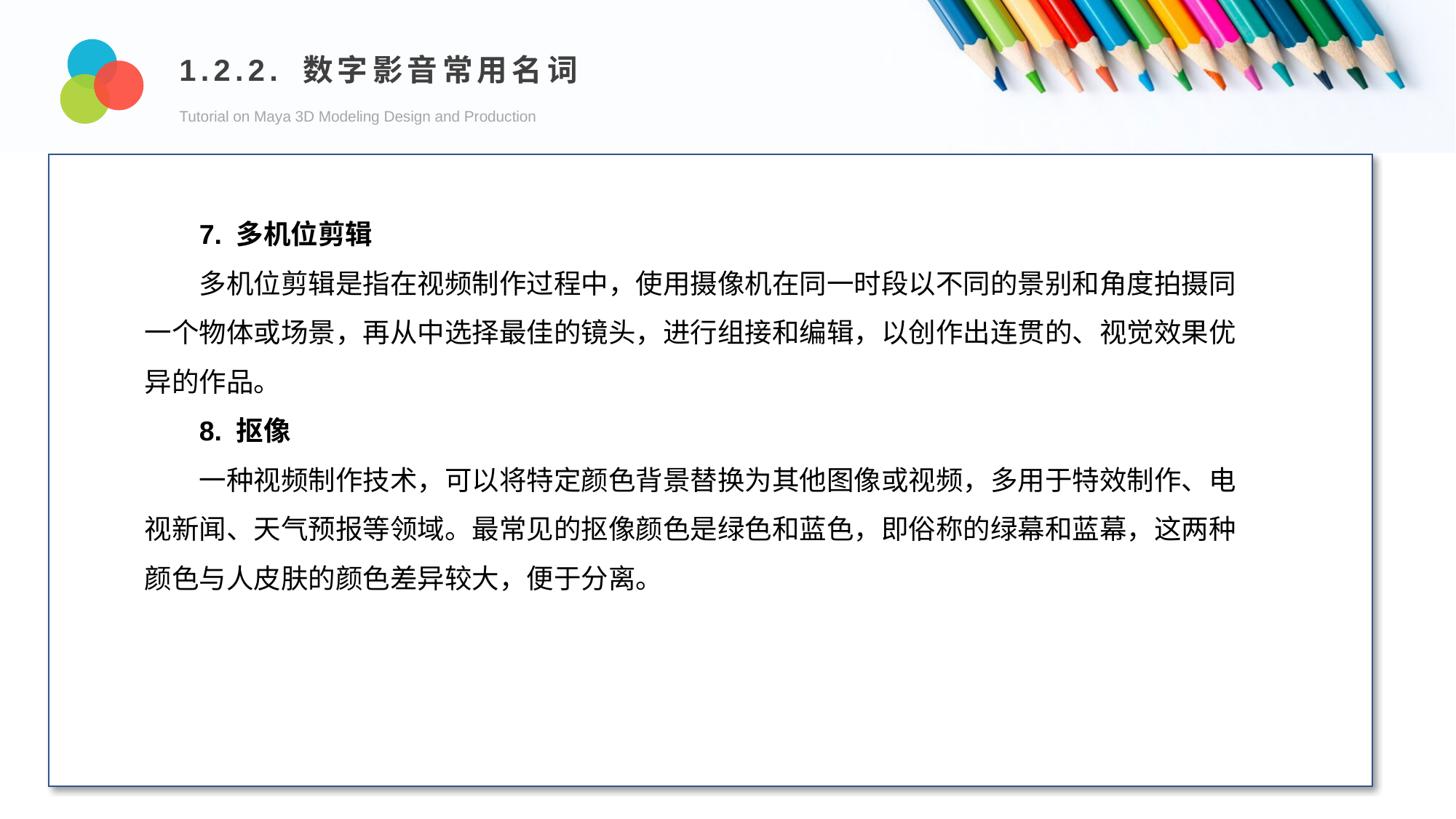

1.2.2. 数字影音常用名词
Tutorial on Maya 3D Modeling Design and Production
Design and Production
7. 多机位剪辑
多机位剪辑是指在视频制作过程中，使用摄像机在同一时段以不同的景别和角度拍摄同一个物体或场景，再从中选择最佳的镜头，进行组接和编辑，以创作出连贯的、视觉效果优异的作品。
8. 抠像
一种视频制作技术，可以将特定颜色背景替换为其他图像或视频，多用于特效制作、电视新闻、天气预报等领域。最常见的抠像颜色是绿色和蓝色，即俗称的绿幕和蓝幕，这两种颜色与人皮肤的颜色差异较大，便于分离。